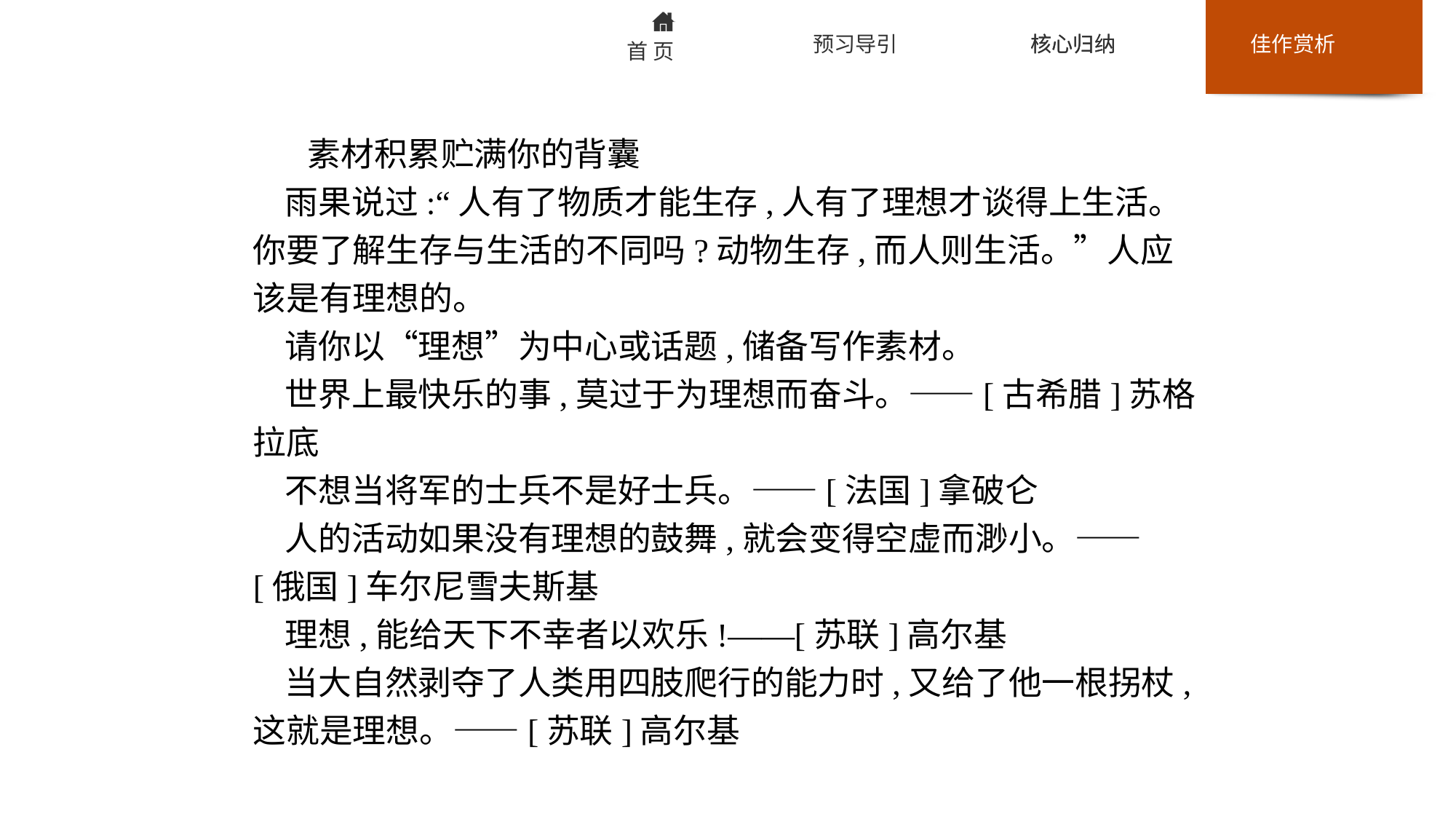

素材积累贮满你的背囊
雨果说过:“人有了物质才能生存,人有了理想才谈得上生活。你要了解生存与生活的不同吗?动物生存,而人则生活。”人应该是有理想的。
请你以“理想”为中心或话题,储备写作素材。
世界上最快乐的事,莫过于为理想而奋斗。——[古希腊]苏格拉底
不想当将军的士兵不是好士兵。——[法国]拿破仑
人的活动如果没有理想的鼓舞,就会变得空虚而渺小。——[俄国]车尔尼雪夫斯基
理想,能给天下不幸者以欢乐!——[苏联]高尔基
当大自然剥夺了人类用四肢爬行的能力时,又给了他一根拐杖,这就是理想。——[苏联]高尔基